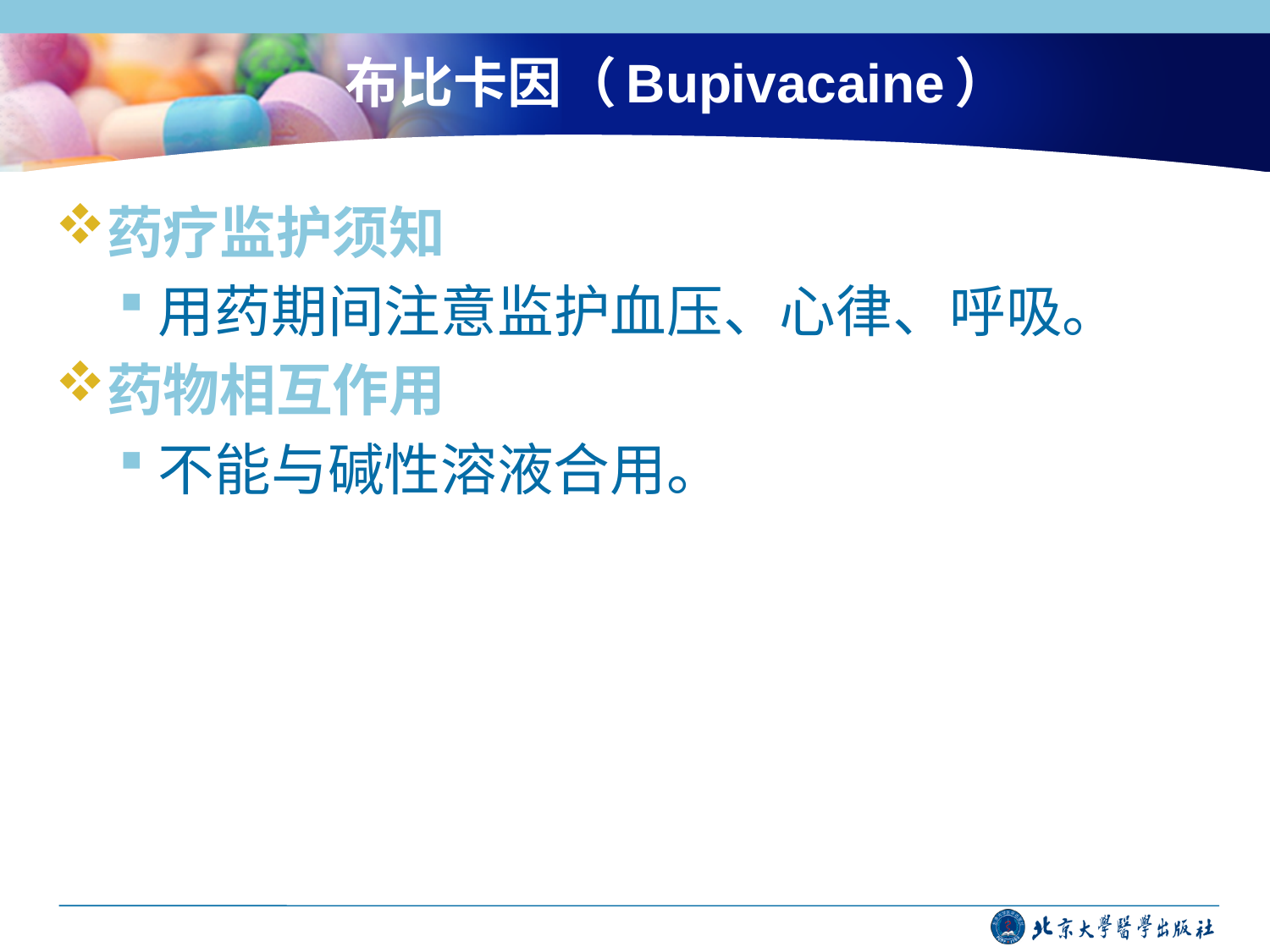

# 布比卡因（Bupivacaine）
药疗监护须知
用药期间注意监护血压、心律、呼吸。
药物相互作用
不能与碱性溶液合用。